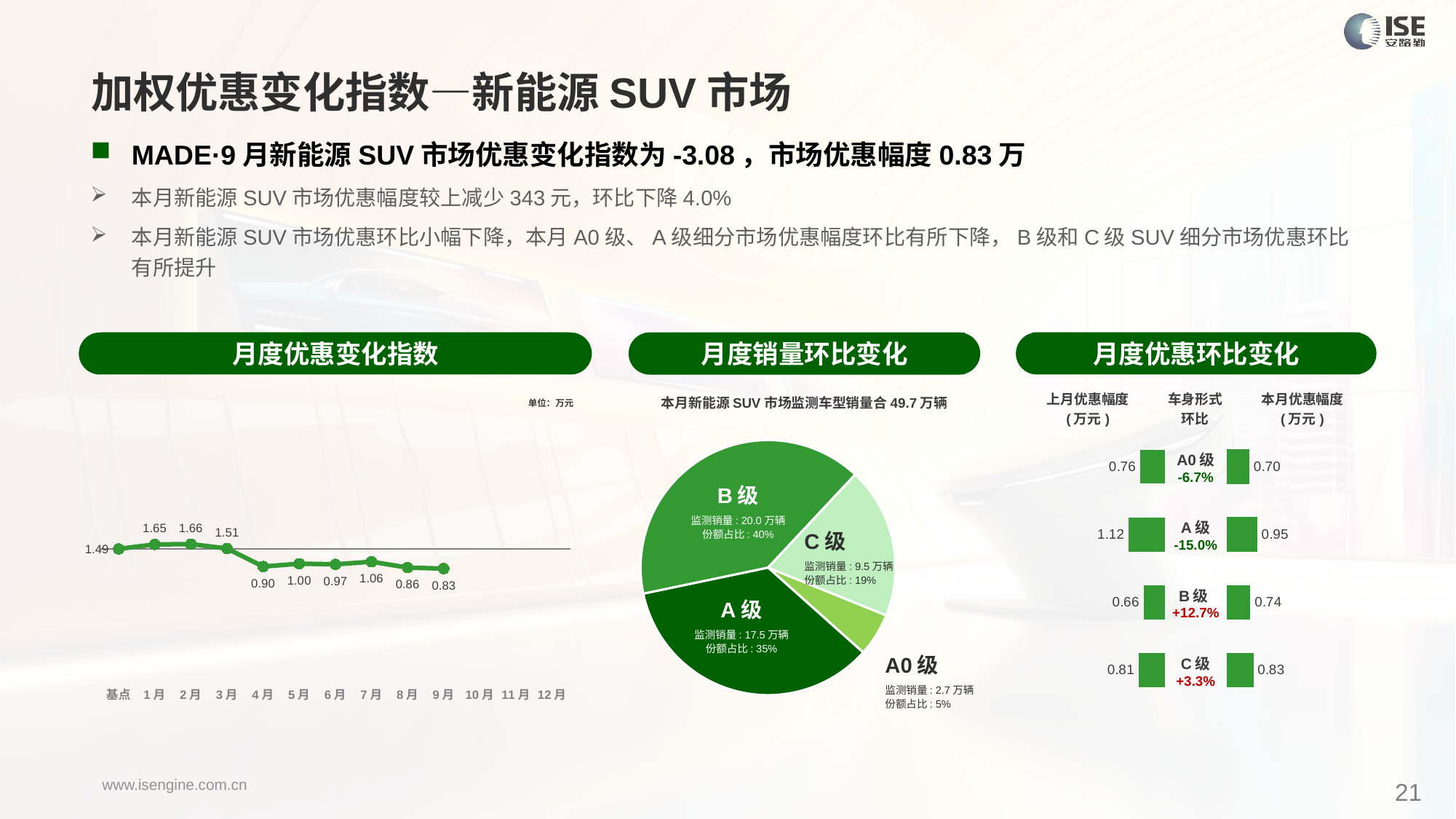

加权优惠变化指数—新能源SUV市场
MADE·9月新能源SUV市场优惠变化指数为-3.08，市场优惠幅度0.83万
本月新能源SUV市场优惠幅度较上减少343元，环比下降4.0%
本月新能源SUV市场优惠环比小幅下降，本月A0级、A级细分市场优惠幅度环比有所下降，B级和C级SUV细分市场优惠环比有所提升
月度优惠变化指数

月度优惠环比变化

月度销量环比变化

### Chart

| Category | Y2024 |
|---|---|
| 基点 | 0.0 |
| 1月 | 0.7033497616085129 |
| 2月 | 0.75 |
| 3月 | 0.07 |
| 4月 | -2.76 |
| 5月 | -2.31 |
| 6月 | -2.42 |
| 7月 | -2.01 |
| 8月 | -2.92 |
| 9月 | -3.08 |
| 10月 | None |
| 11月 | None |
| 12月 | None |
本月新能源SUV市场监测车型销量合49.7万辆
| 上月优惠幅度 (万元) | 车身形式 环比 | 本月优惠幅度 (万元) |
| --- | --- | --- |
单位：万元

### Chart

| Category | 细分市场 |
|---|---|
| A0级 | 27252.0 |
| A级 | 174648.0 |
| B级 | 200177.0 |
| C级 | 95055.0 |
| A0级 -6.7% |
| --- |
| A级 -15.0% |
| B级+12.7% |
| C级 +3.3% |

### Chart

| Category | 成交均价 |
|---|---|
| A0 | 0.76 |
| A | 1.12 |
| B | 0.66 |
| C | 0.81 |

### Chart

| Category | 金额 |
|---|---|
| A0 | 0.7045468222515779 |
| A | 0.951932916494893 |
| B | 0.7390689739580479 |
| C | 0.831321340276682 |
B级
监测销量: 20.0万辆
份额占比: 40%
C级
监测销量: 9.5万辆
份额占比: 19%
A级
监测销量: 17.5万辆
份额占比: 35%
A0级
监测销量: 2.7万辆
份额占比: 5%
21